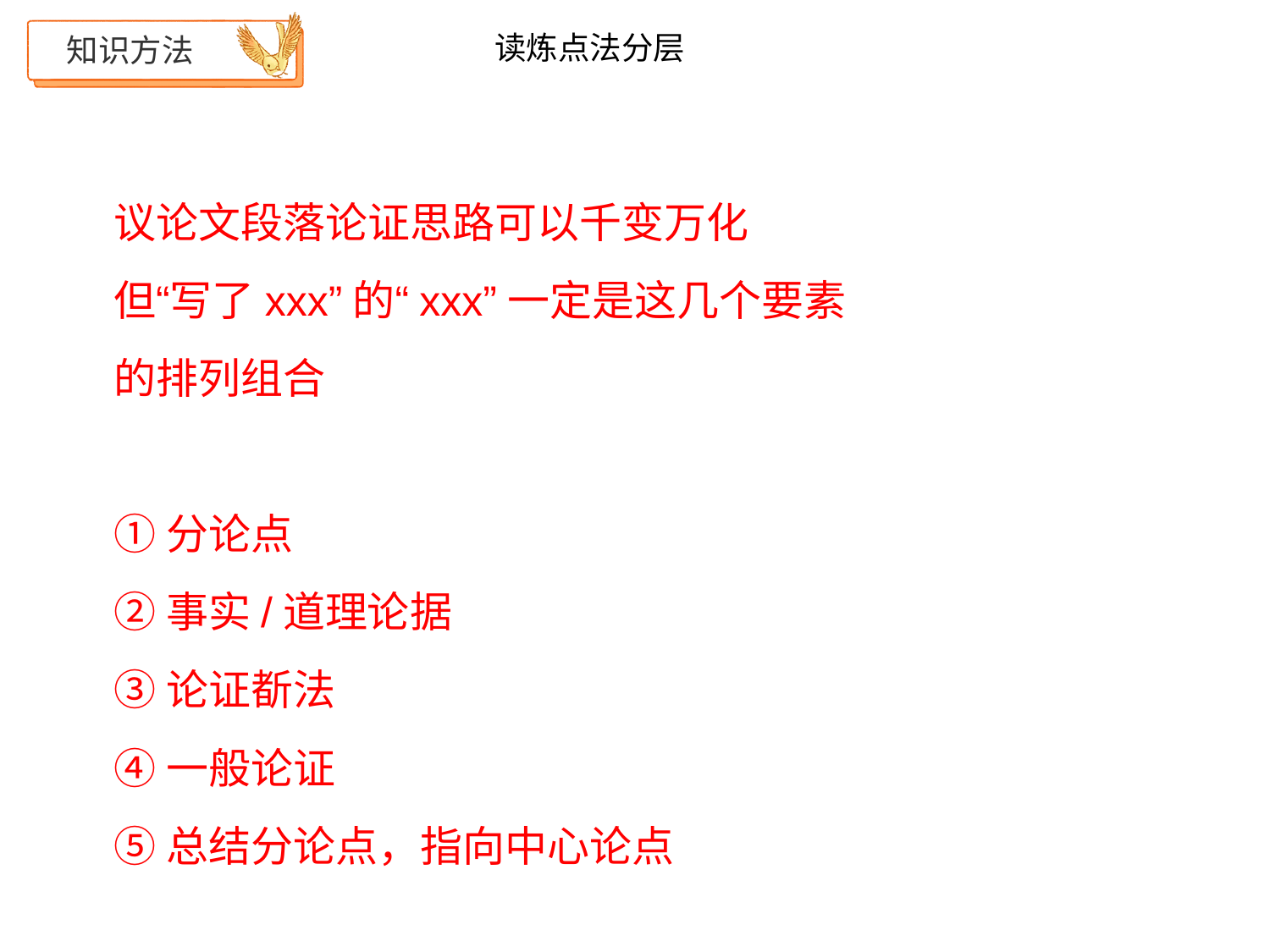

读炼点法分层
知识方法
议论文段落论证思路可以千变万化
但“写了xxx”的“xxx”一定是这几个要素
的排列组合

①分论点
②事实/道理论据
③论证斱法
④一般论证
⑤总结分论点，指向中心论点